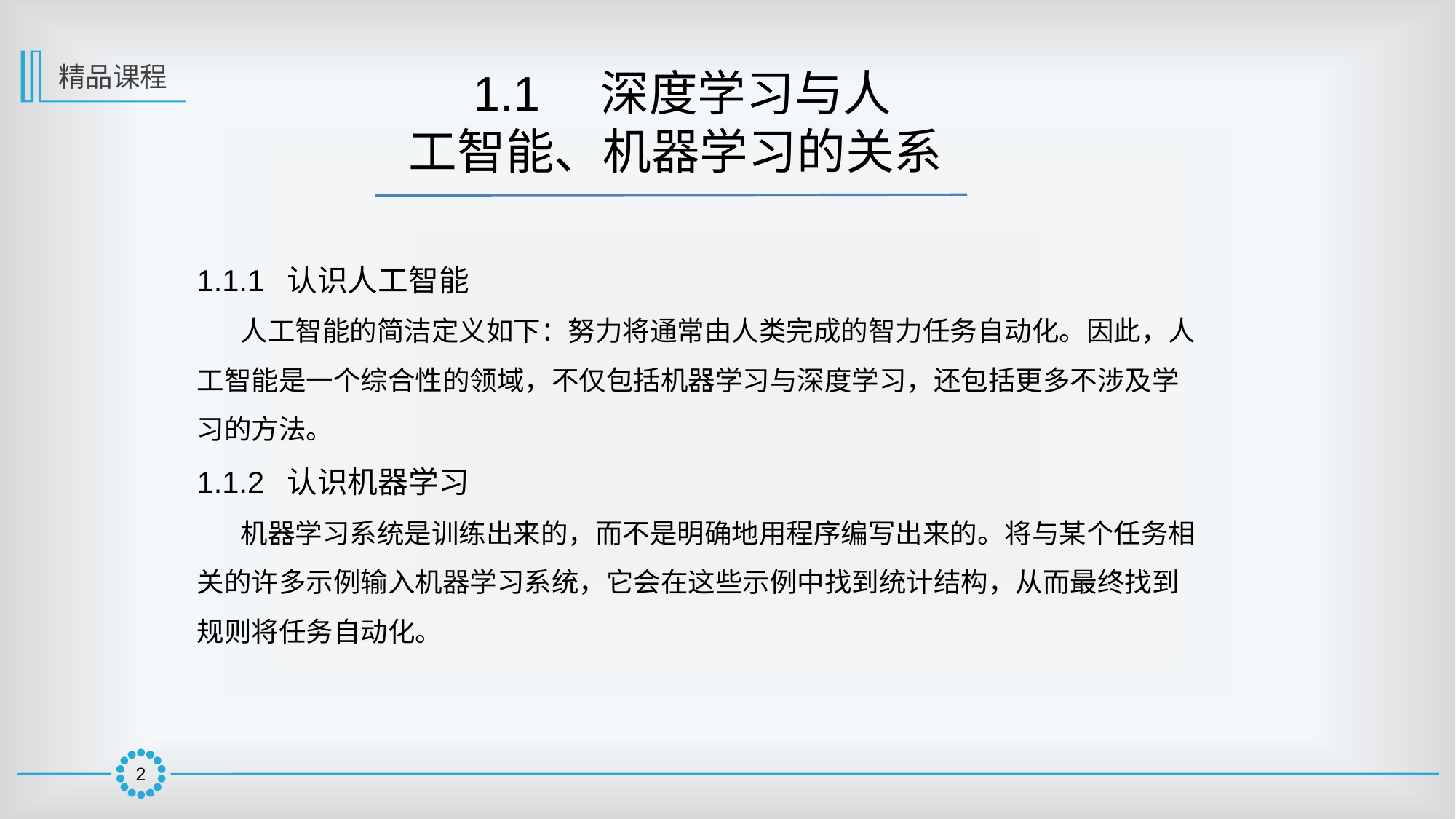

精品课程
 1.1　深度学习与人
工智能、机器学习的关系

1.1.1 认识人工智能
      人工智能的简洁定义如下：努力将通常由人类完成的智力任务自动化。因此，人工智能是一个综合性的领域，不仅包括机器学习与深度学习，还包括更多不涉及学习的方法。
1.1.2 认识机器学习
      机器学习系统是训练出来的，而不是明确地用程序编写出来的。将与某个任务相关的许多示例输入机器学习系统，它会在这些示例中找到统计结构，从而最终找到规则将任务自动化。

2